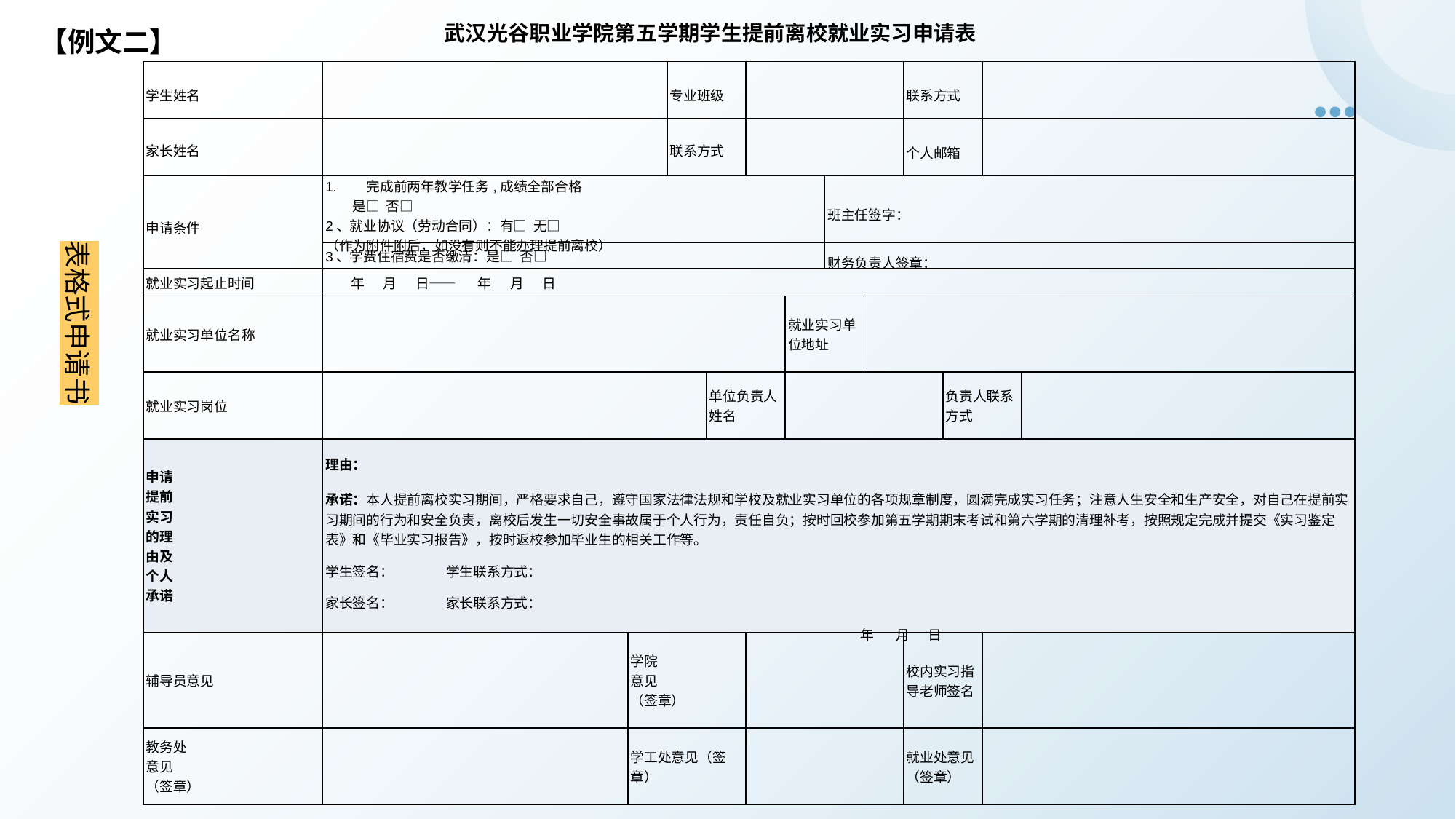

武汉光谷职业学院第五学期学生提前离校就业实习申请表
【例文二】
| 学生姓名 |  |  | 专业班级 |  |  |  |  |  | 联系方式 |  |  |  |
| --- | --- | --- | --- | --- | --- | --- | --- | --- | --- | --- | --- | --- |
| 家长姓名 |  |  | 联系方式 |  |  |  |  |  | 个人邮箱 |  |  |  |
| 申请条件 | 完成前两年教学任务,成绩全部合格 是□ 否□ 2、就业协议（劳动合同）：有□ 无□ （作为附件附后，如没有则不能办理提前离校） |  |  |  |  |  | 班主任签字： |  |  |  |  |  |
|  | 3、学费住宿费是否缴清：是□ 否□ |  |  |  |  |  | 财务负责人签章： |  |  |  |  |  |
| 就业实习起止时间 | 年 月 日—— 年 月 日 |  |  |  |  |  |  |  |  |  |  |  |
| 就业实习单位名称 |  |  |  |  |  | 就业实习单位地址 |  |  |  |  |  |  |
| 就业实习岗位 |  |  |  | 单位负责人姓名 |  |  |  |  |  | 负责人联系方式 |  |  |
| 申请 提前 实习 的理 由及 个人 承诺 | 理由： 承诺：本人提前离校实习期间，严格要求自己，遵守国家法律法规和学校及就业实习单位的各项规章制度，圆满完成实习任务；注意人生安全和生产安全，对自己在提前实习期间的行为和安全负责，离校后发生一切安全事故属于个人行为，责任自负；按时回校参加第五学期期末考试和第六学期的清理补考，按照规定完成并提交《实习鉴定表》和《毕业实习报告》，按时返校参加毕业生的相关工作等。 学生签名： 学生联系方式： 家长签名： 家长联系方式： 年 月 日 |  |  |  |  |  |  |  |  |  |  |  |
| 辅导员意见 |  | 学院 意见 （签章） |  |  |  |  |  |  | 校内实习指导老师签名 |  |  |  |
| 教务处 意见 （签章） |  | 学工处意见（签章） |  |  |  |  |  |  | 就业处意见（签章） |  |  |  |
表格式申请书